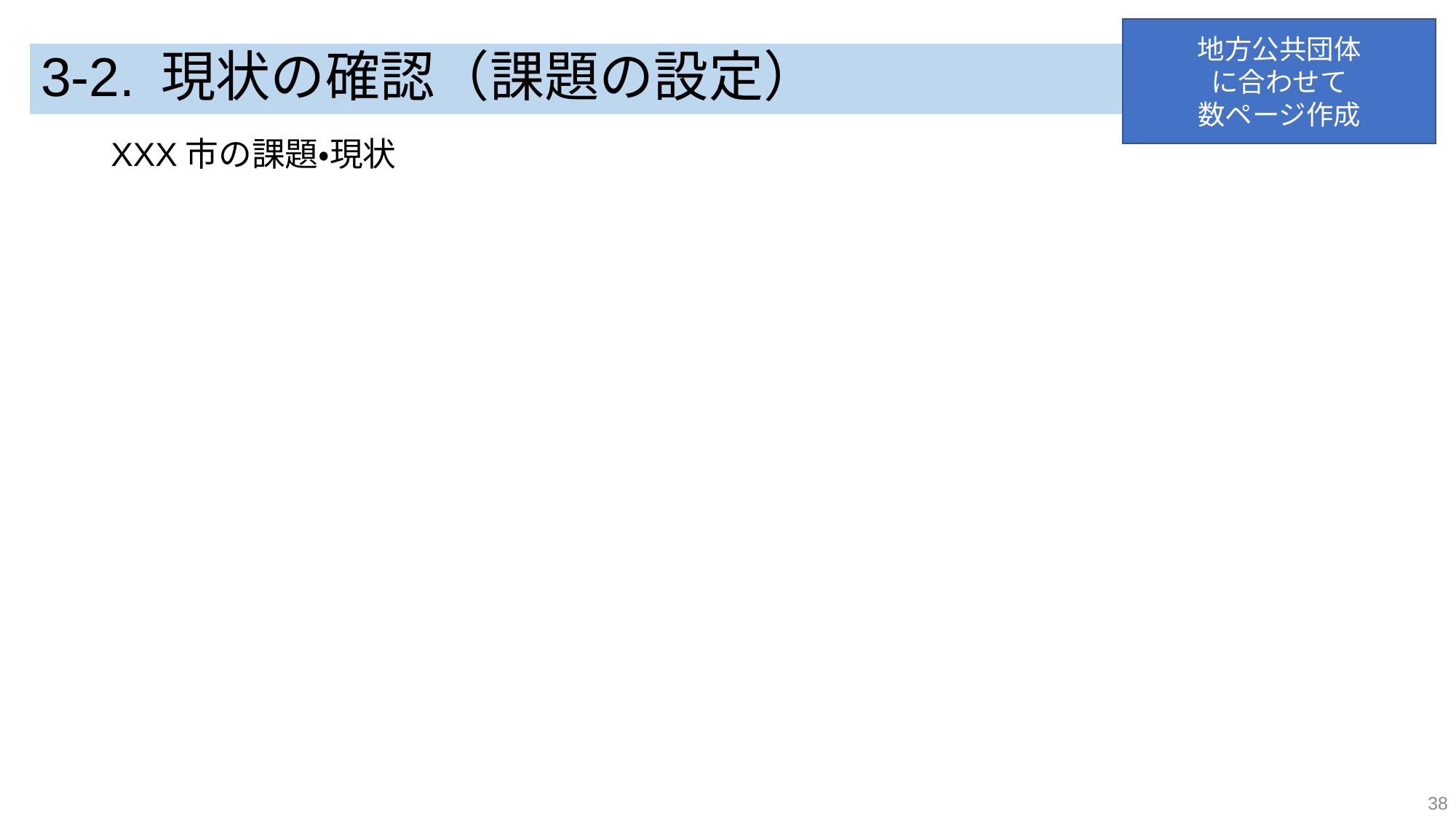

地方公共団体
に合わせて
数ページ作成
# 3-2. 現状の確認（課題の設定）
XXX市の課題・現状

38